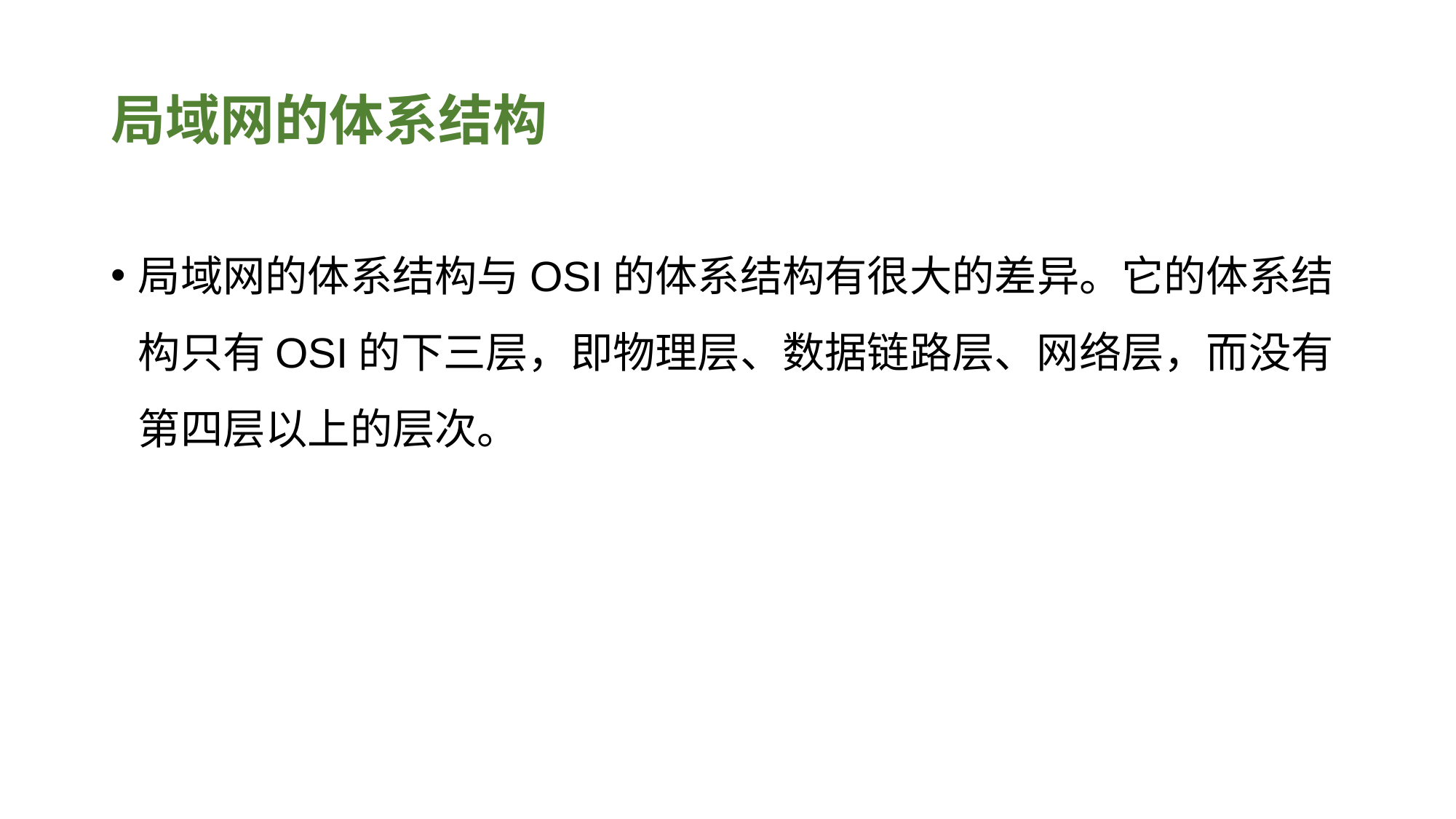

# 局域网的体系结构
局域网的体系结构与OSI的体系结构有很大的差异。它的体系结构只有OSI的下三层，即物理层、数据链路层、网络层，而没有第四层以上的层次。